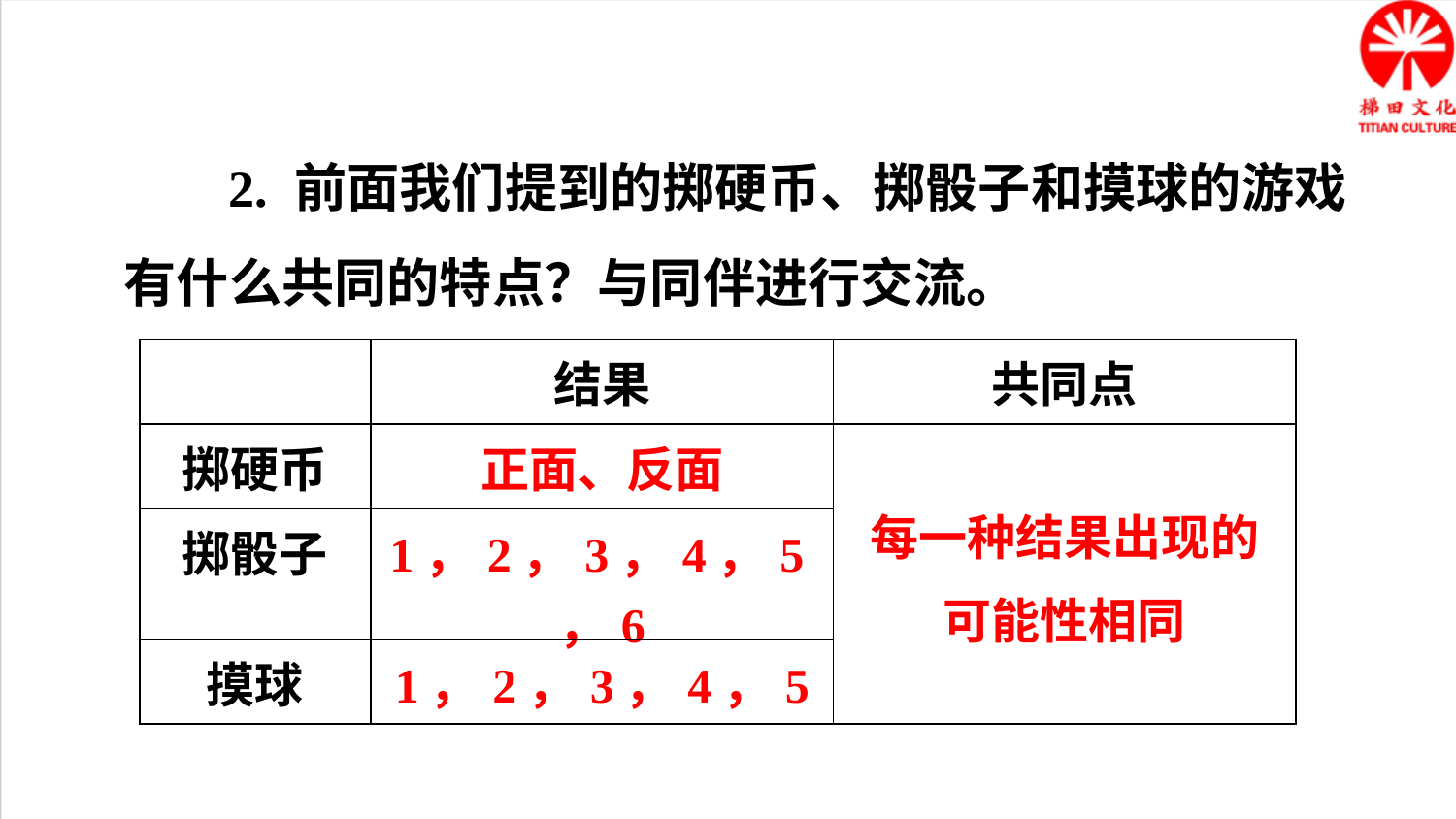

2. 前面我们提到的掷硬币、掷骰子和摸球的游戏有什么共同的特点？与同伴进行交流。
|  | 结果 | 共同点 |
| --- | --- | --- |
| 掷硬币 | 正面、反面 | 每一种结果出现的可能性相同 |
| 掷骰子 | 1，2，3，4，5，6 |  |
| 摸球 | 1，2，3，4，5 |  |